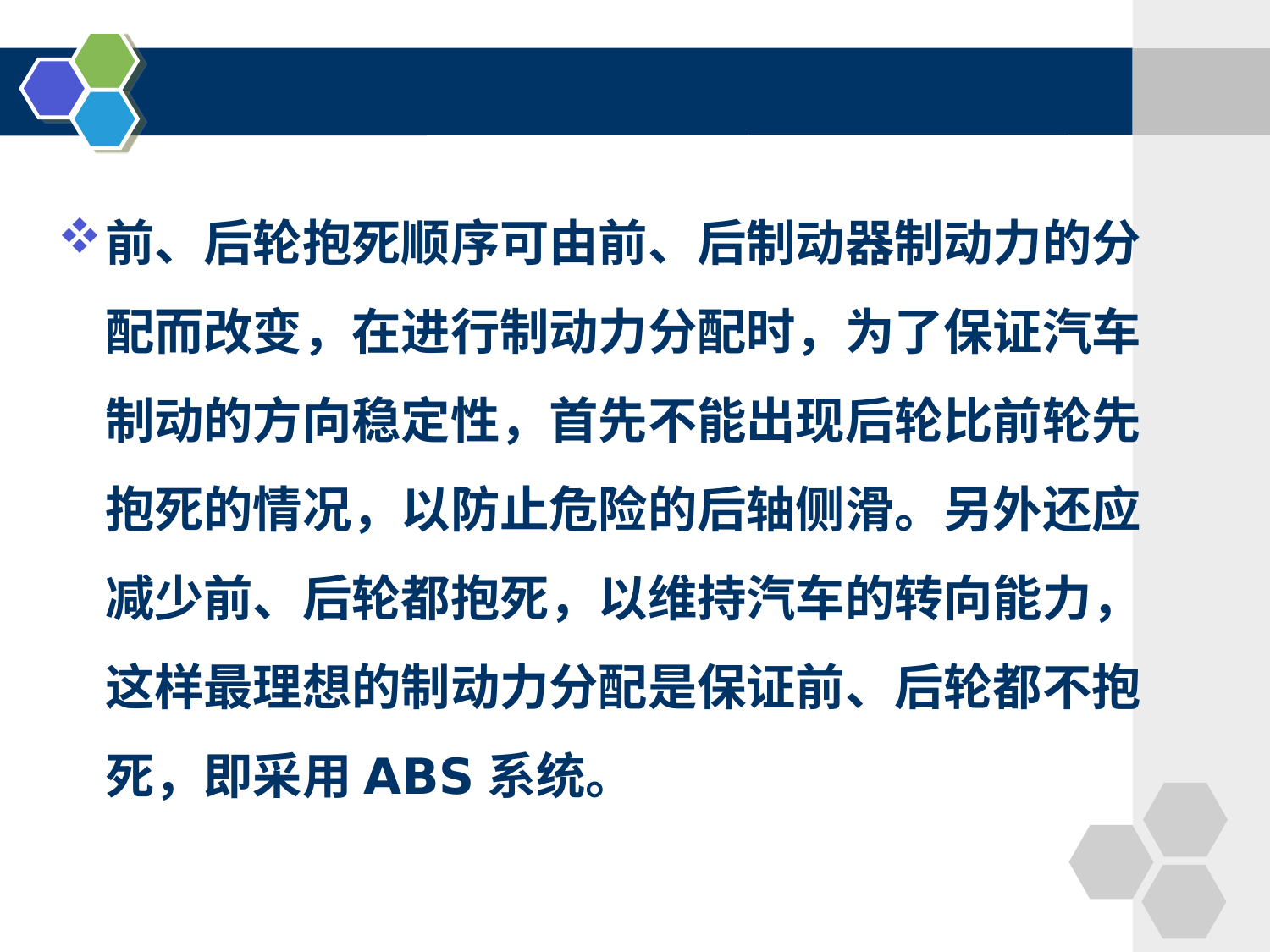

前、后轮抱死顺序可由前、后制动器制动力的分配而改变，在进行制动力分配时，为了保证汽车制动的方向稳定性，首先不能出现后轮比前轮先抱死的情况，以防止危险的后轴侧滑。另外还应减少前、后轮都抱死，以维持汽车的转向能力，这样最理想的制动力分配是保证前、后轮都不抱死，即采用ABS系统。